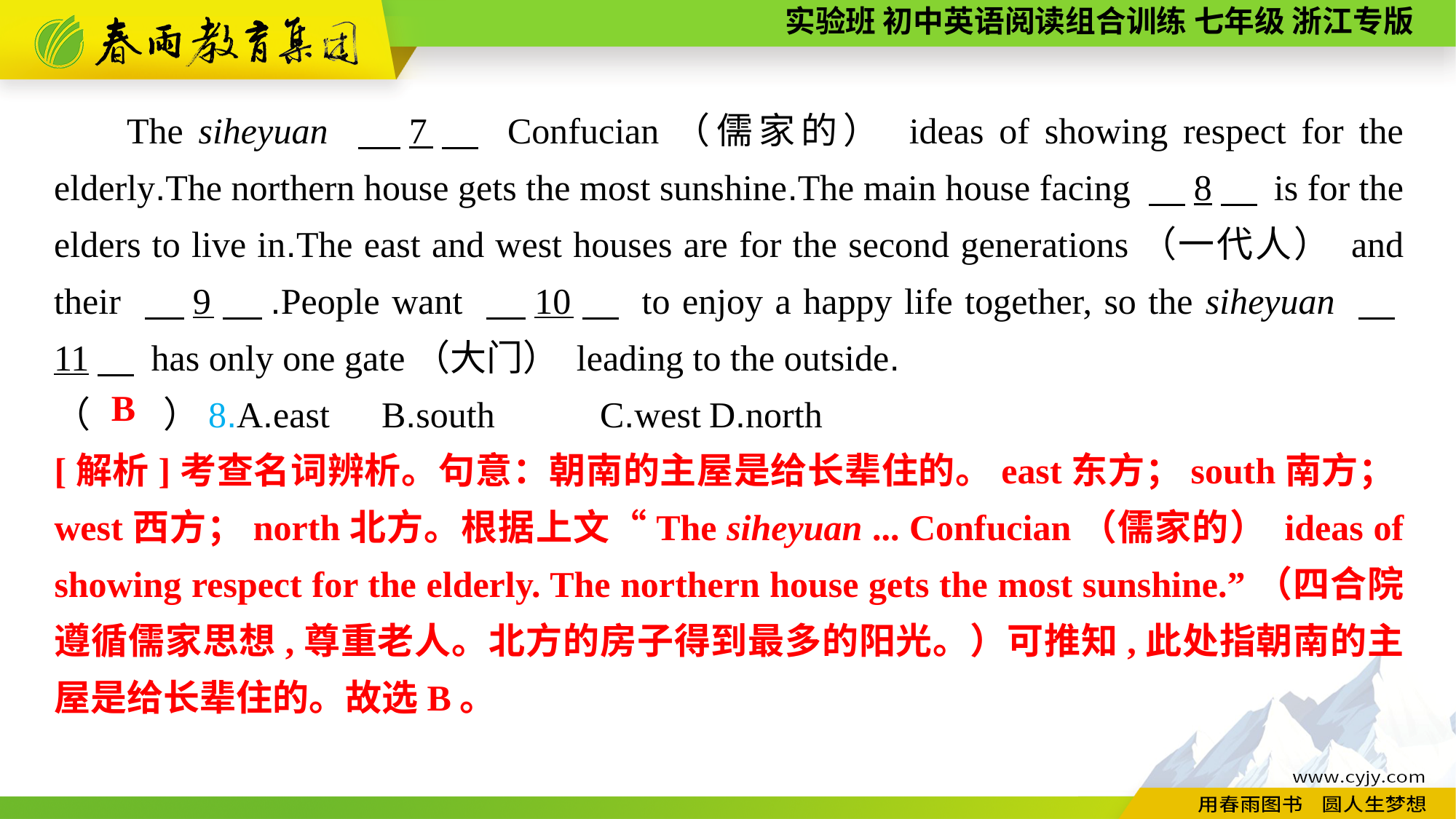

The siheyuan 　7　 Confucian（儒家的） ideas of showing respect for the elderly.The northern house gets the most sunshine.The main house facing 　8　 is for the elders to live in.The east and west houses are for the second generations（一代人） and their 　9　.People want 　10　 to enjoy a happy life together, so the siheyuan 　11　 has only one gate（大门） leading to the outside.
（　　）8.A.east	B.south	C.west	D.north
B
[解析]考查名词辨析。句意：朝南的主屋是给长辈住的。east东方；south南方；west西方；north北方。根据上文“The siheyuan ... Confucian（儒家的） ideas of showing respect for the elderly. The northern house gets the most sunshine.”（四合院遵循儒家思想,尊重老人。北方的房子得到最多的阳光。）可推知,此处指朝南的主屋是给长辈住的。故选B。